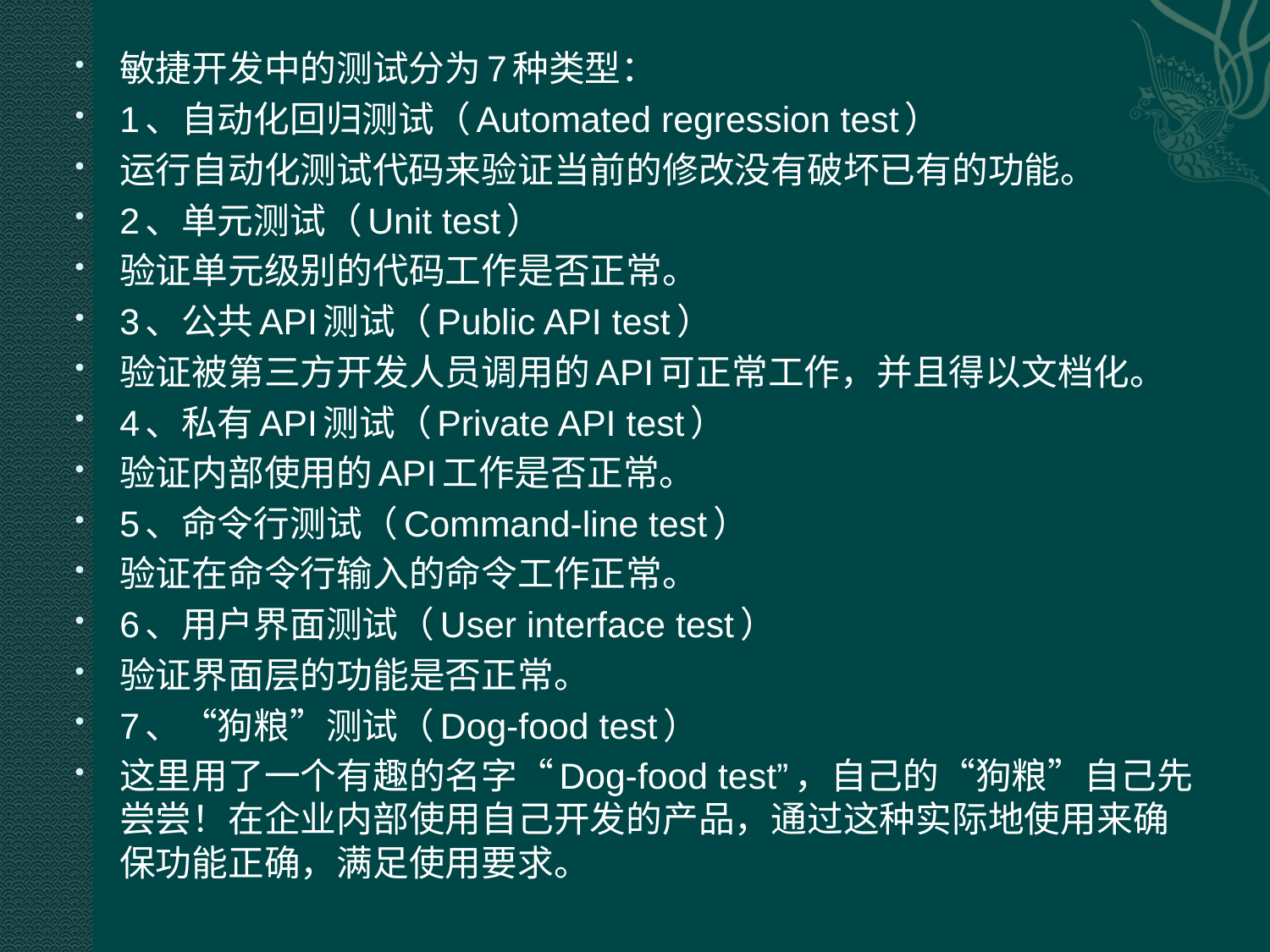

敏捷开发中的测试分为7种类型：
1、自动化回归测试（Automated regression test）
运行自动化测试代码来验证当前的修改没有破坏已有的功能。
2、单元测试（Unit test）
验证单元级别的代码工作是否正常。
3、公共API测试（Public API test）
验证被第三方开发人员调用的API可正常工作，并且得以文档化。
4、私有API测试（Private API test）
验证内部使用的API工作是否正常。
5、命令行测试（Command-line test）
验证在命令行输入的命令工作正常。
6、用户界面测试（User interface test）
验证界面层的功能是否正常。
7、“狗粮”测试（Dog-food test）
这里用了一个有趣的名字“Dog-food test”，自己的“狗粮”自己先尝尝！在企业内部使用自己开发的产品，通过这种实际地使用来确保功能正确，满足使用要求。